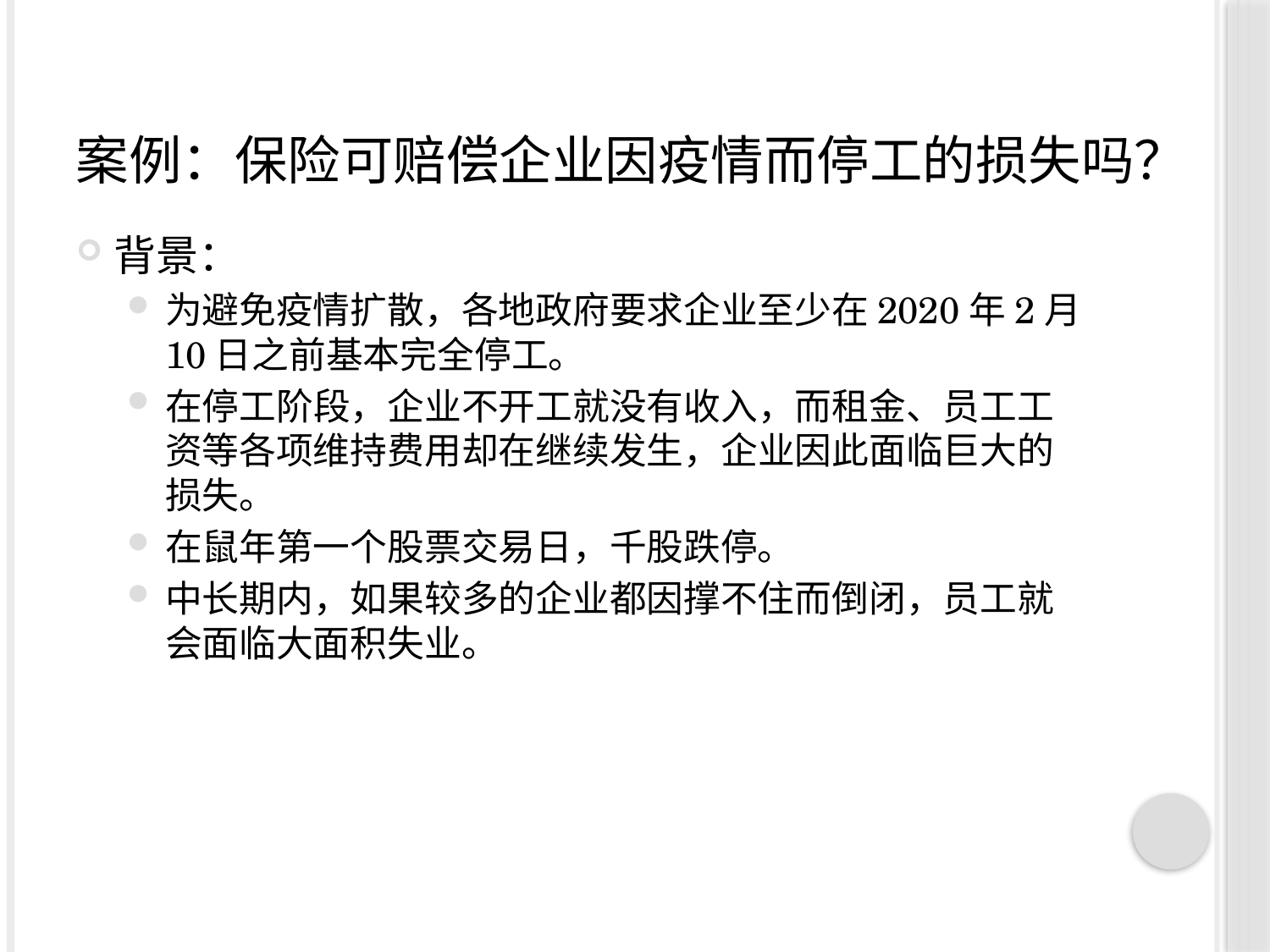

# 案例：保险可赔偿企业因疫情而停工的损失吗？
背景：
为避免疫情扩散，各地政府要求企业至少在2020年2月10日之前基本完全停工。
在停工阶段，企业不开工就没有收入，而租金、员工工资等各项维持费用却在继续发生，企业因此面临巨大的损失。
在鼠年第一个股票交易日，千股跌停。
中长期内，如果较多的企业都因撑不住而倒闭，员工就会面临大面积失业。